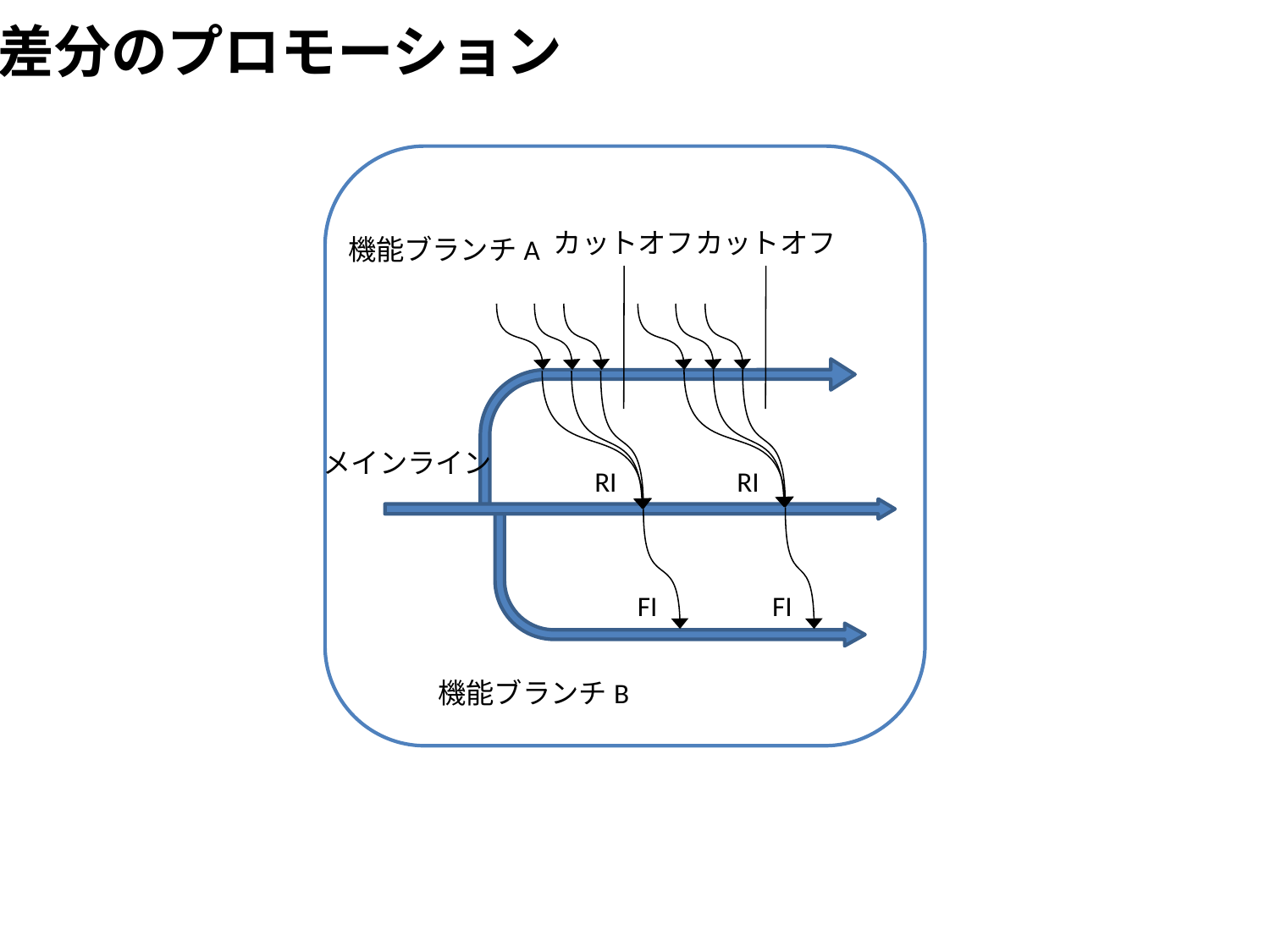

差分のプロモーション

カットオフ
カットオフ
機能ブランチA

メインライン
RI
RI

FI
FI
機能ブランチB